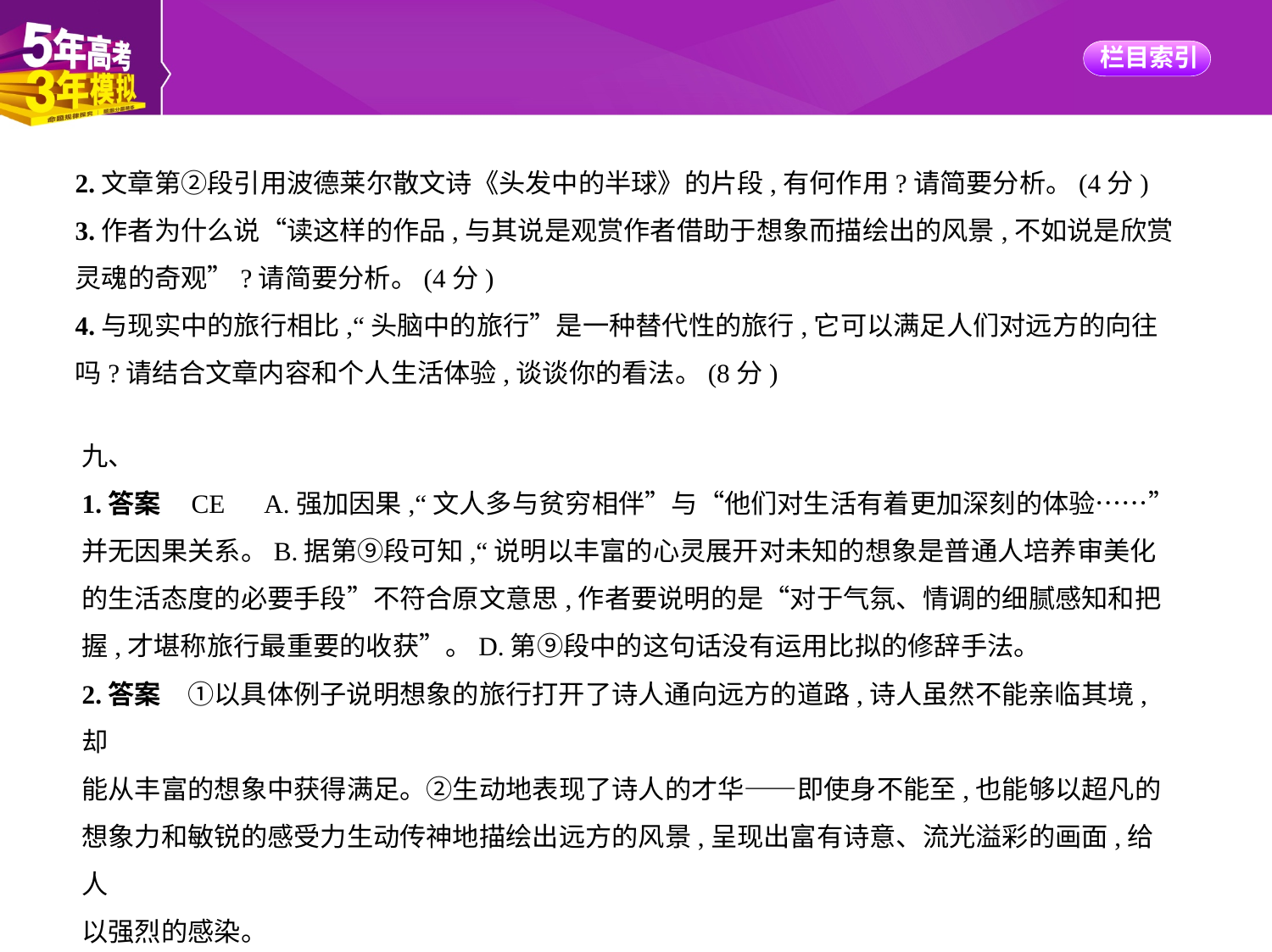

2.文章第②段引用波德莱尔散文诗《头发中的半球》的片段,有何作用?请简要分析。(4分)
3.作者为什么说“读这样的作品,与其说是观赏作者借助于想象而描绘出的风景,不如说是欣赏
灵魂的奇观”?请简要分析。(4分)
4.与现实中的旅行相比,“头脑中的旅行”是一种替代性的旅行,它可以满足人们对远方的向往
吗?请结合文章内容和个人生活体验,谈谈你的看法。(8分)
九、
1.答案    CE　A.强加因果,“文人多与贫穷相伴”与“他们对生活有着更加深刻的体验……”
并无因果关系。B.据第⑨段可知,“说明以丰富的心灵展开对未知的想象是普通人培养审美化
的生活态度的必要手段”不符合原文意思,作者要说明的是“对于气氛、情调的细腻感知和把
握,才堪称旅行最重要的收获”。D.第⑨段中的这句话没有运用比拟的修辞手法。
2.答案　①以具体例子说明想象的旅行打开了诗人通向远方的道路,诗人虽然不能亲临其境,却
能从丰富的想象中获得满足。②生动地表现了诗人的才华——即使身不能至,也能够以超凡的
想象力和敏锐的感受力生动传神地描绘出远方的风景,呈现出富有诗意、流光溢彩的画面,给人
以强烈的感染。